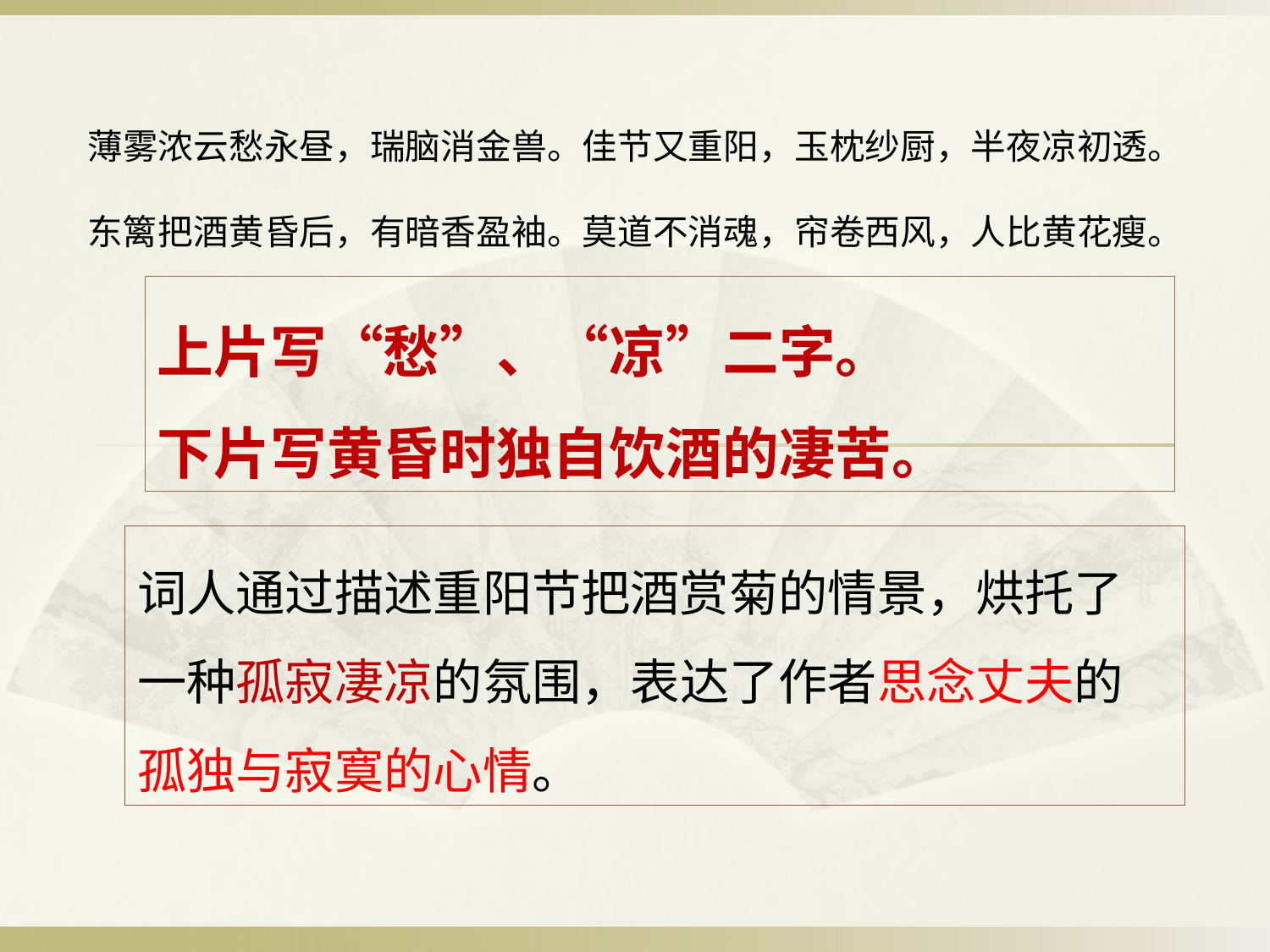

薄雾浓云愁永昼，瑞脑消金兽。佳节又重阳，玉枕纱厨，半夜凉初透。
东篱把酒黄昏后，有暗香盈袖。莫道不消魂，帘卷西风，人比黄花瘦。
上片写“愁”、“凉”二字。
下片写黄昏时独自饮酒的凄苦。
词人通过描述重阳节把酒赏菊的情景，烘托了一种孤寂凄凉的氛围，表达了作者思念丈夫的孤独与寂寞的心情。